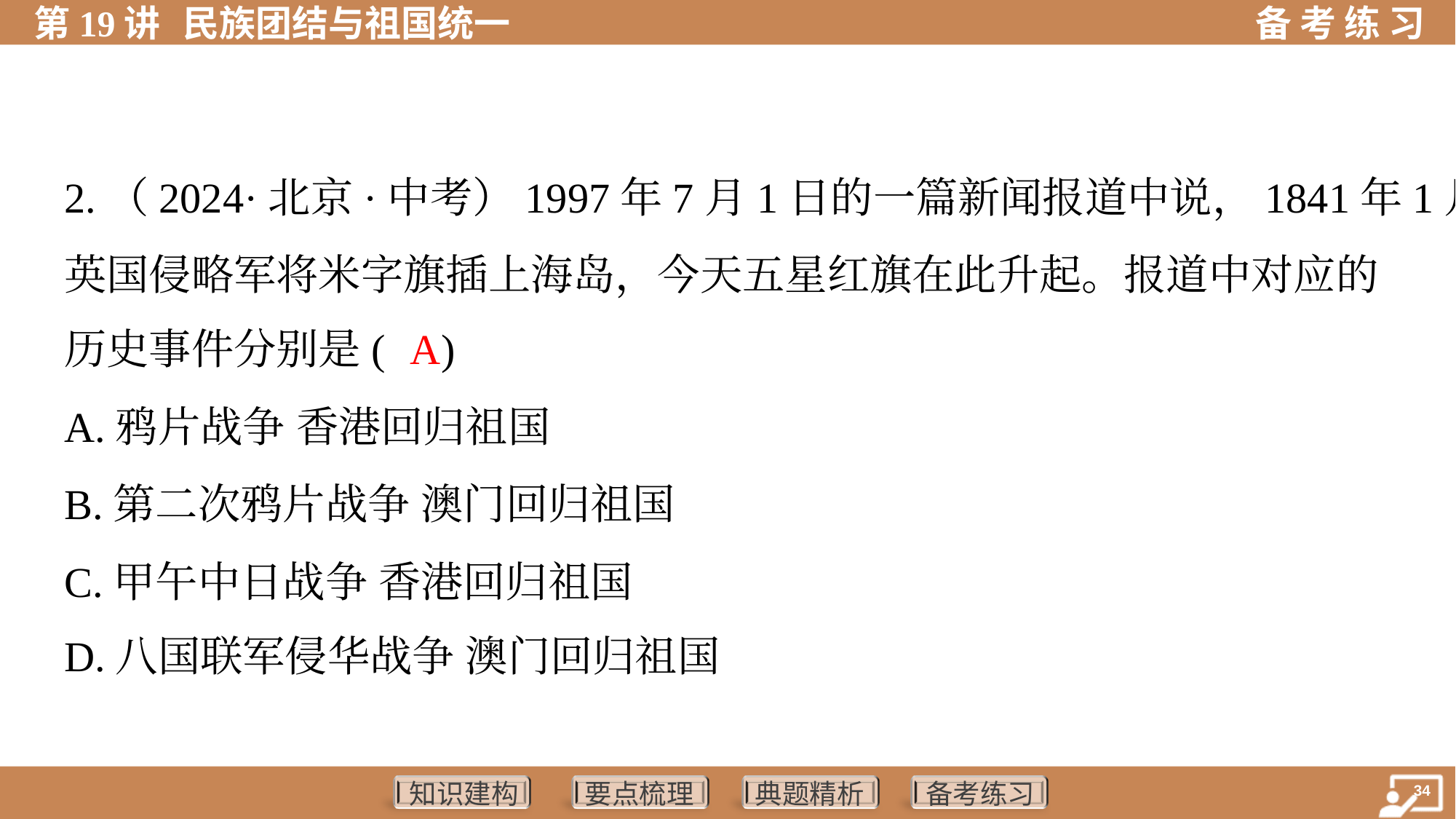

2.（2024·北京·中考）1997年7月1日的一篇新闻报道中说，1841年1月，
英国侵略军将米字旗插上海岛，今天五星红旗在此升起。报道中对应的
历史事件分别是(     )
A
A.鸦片战争 香港回归祖国
B.第二次鸦片战争 澳门回归祖国
C.甲午中日战争 香港回归祖国
D.八国联军侵华战争 澳门回归祖国